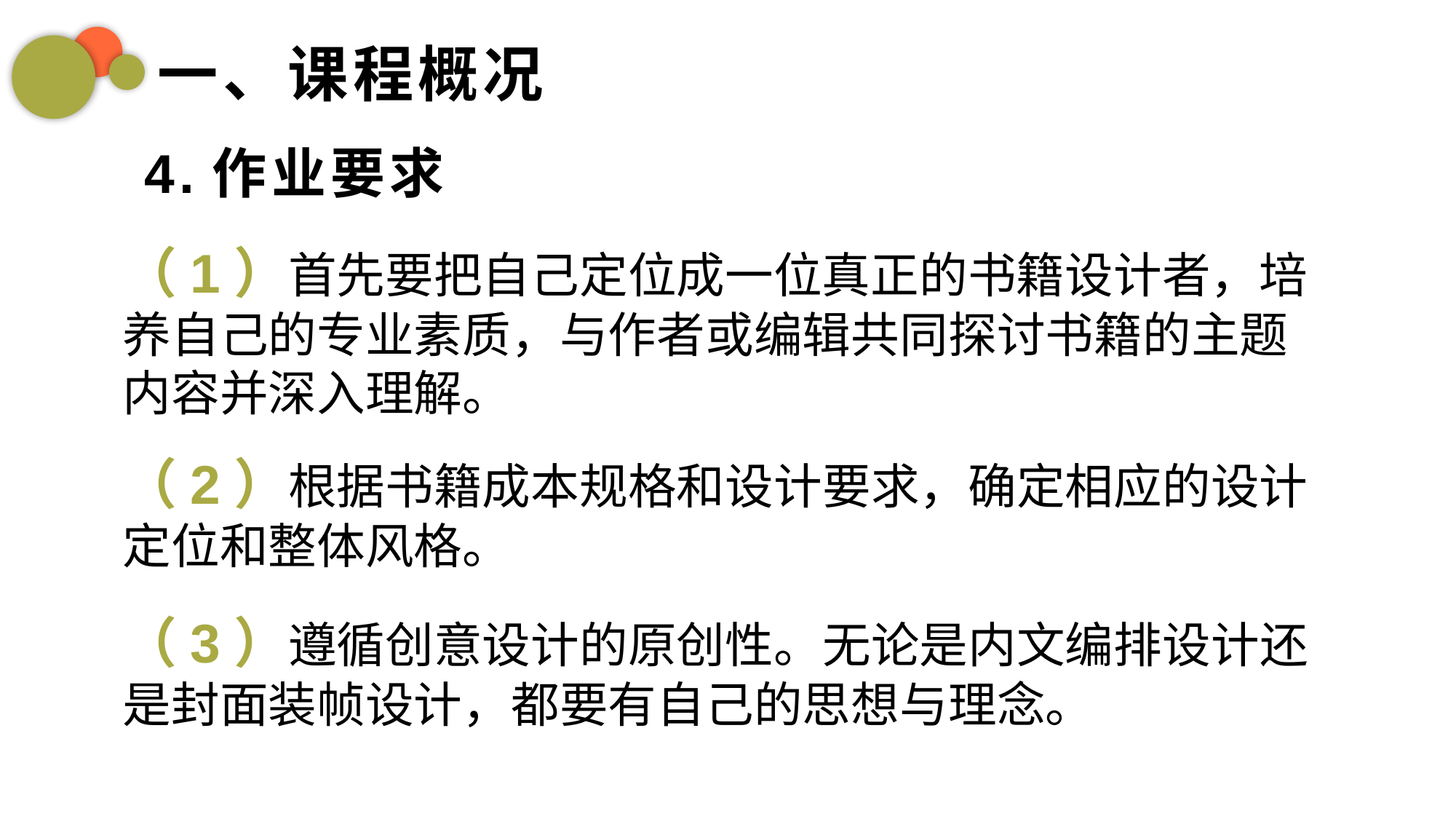

一、课程概况
4.作业要求
（1）首先要把自己定位成一位真正的书籍设计者，培养自己的专业素质，与作者或编辑共同探讨书籍的主题内容并深入理解。
（2）根据书籍成本规格和设计要求，确定相应的设计定位和整体风格。
（3）遵循创意设计的原创性。无论是内文编排设计还是封面装帧设计，都要有自己的思想与理念。